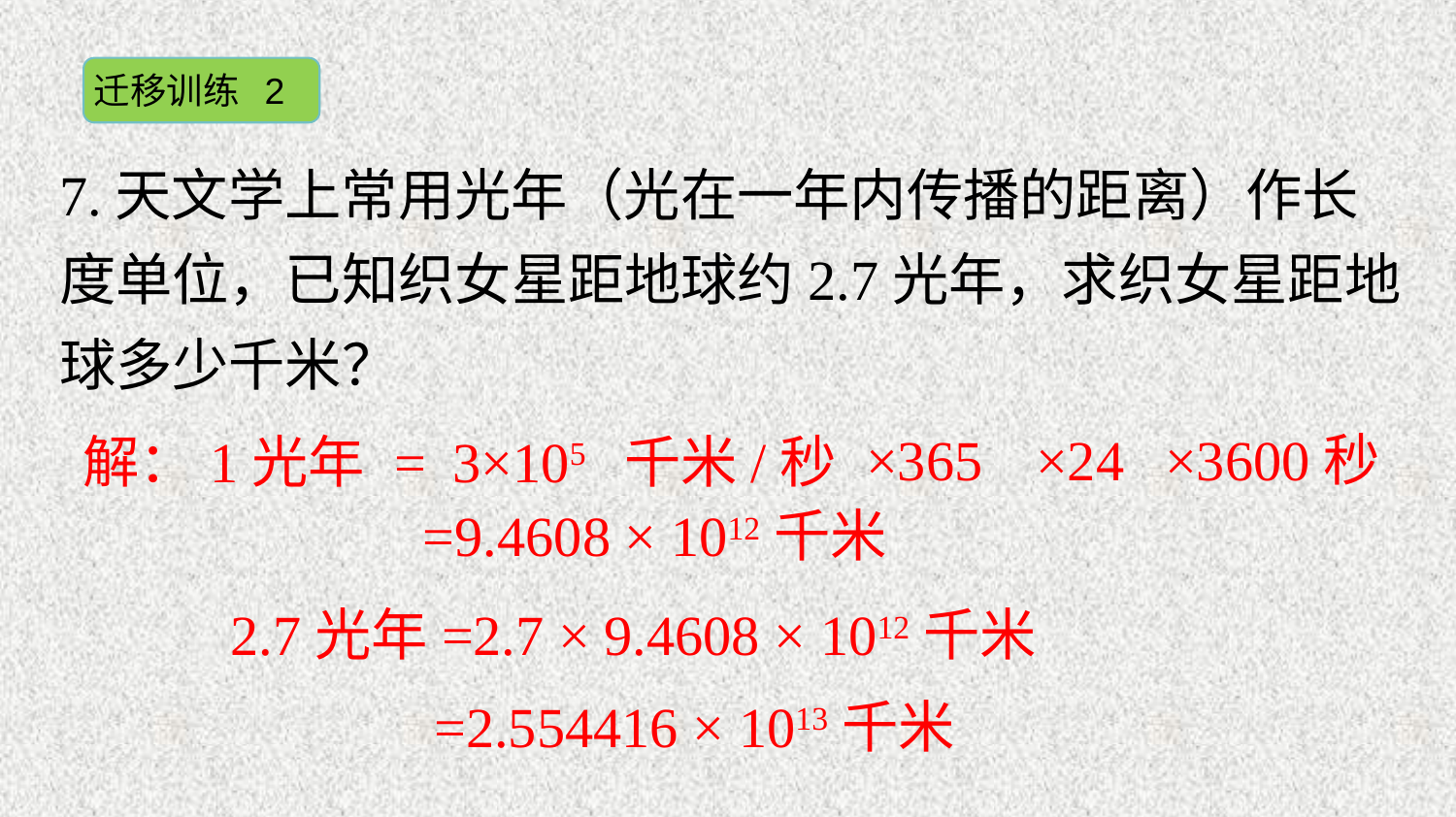

迁移训练  2
7.天文学上常用光年（光在一年内传播的距离）作长度单位，已知织女星距地球约2.7光年，求织女星距地球多少千米？
×365
×24
×3600秒
3×105   千米/秒
解：1光年 =
=9.4608 × 1012千米
2.7光年=2.7 × 9.4608 × 1012千米
=2.554416 × 1013千米